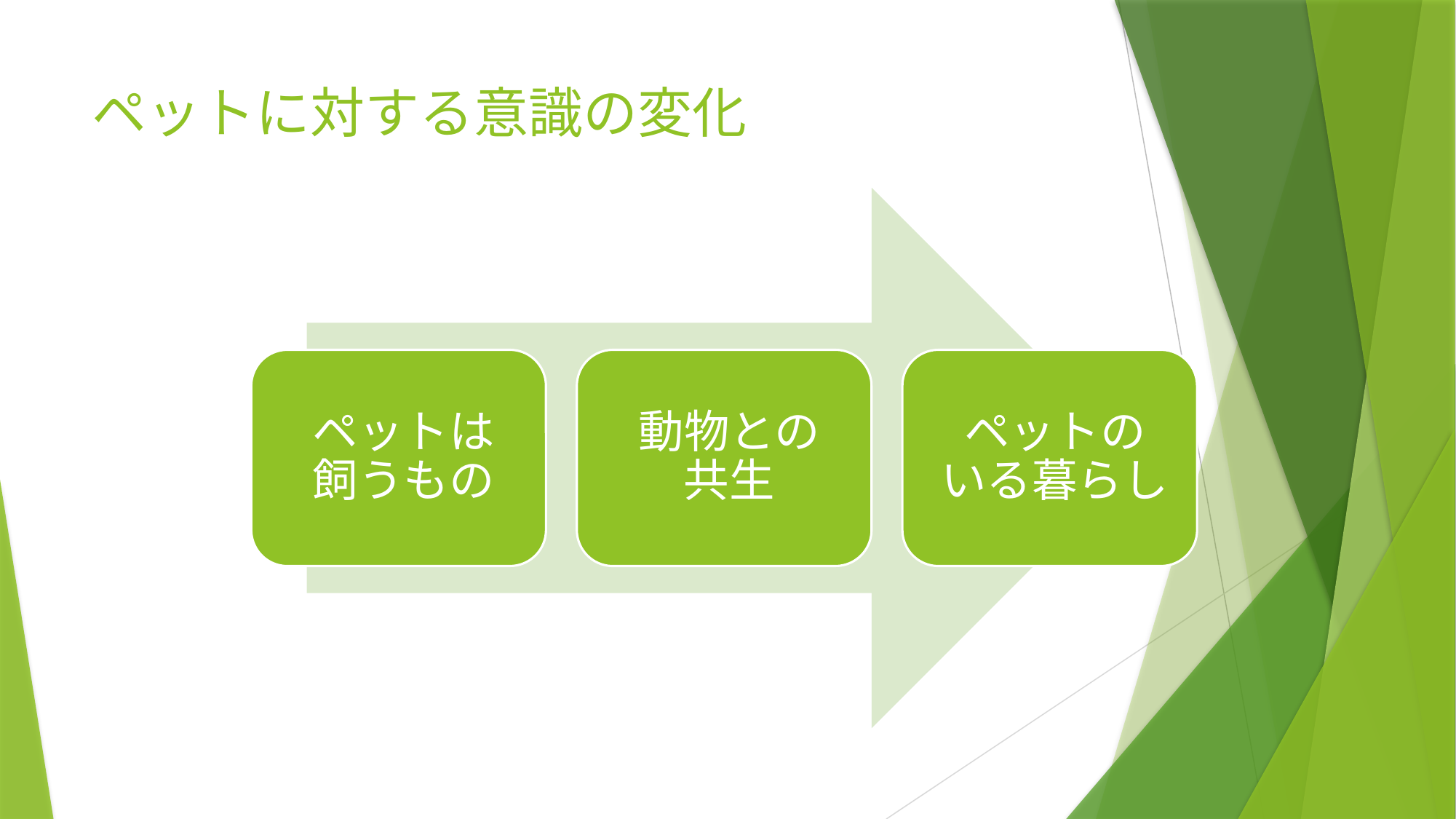

# ペットに対する意識の変化
ペットは
飼うもの
動物との
共生
ペットの
いる暮らし